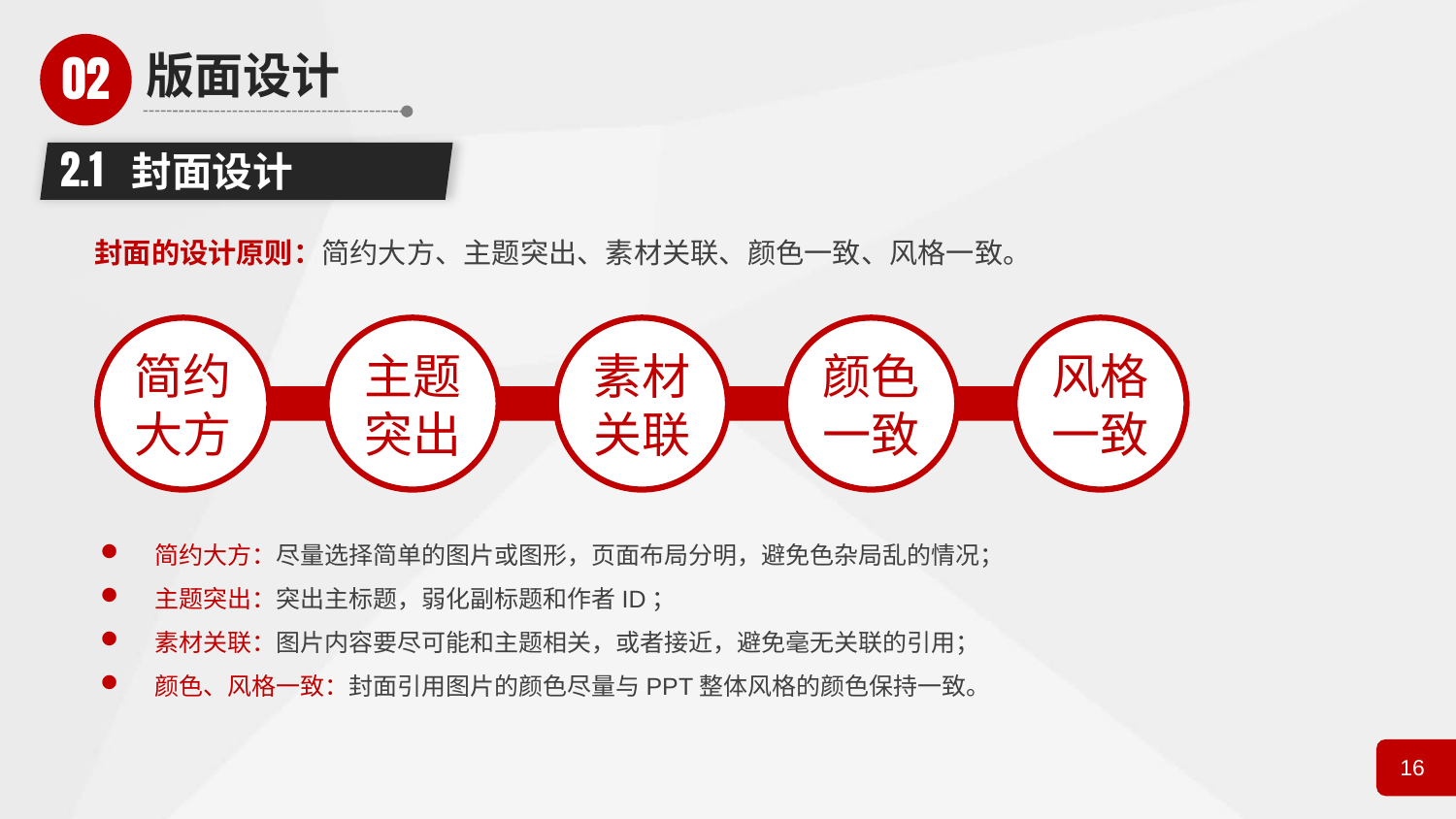

2.1  封面设计

封面的设计原则：简约大方、主题突出、素材关联、颜色一致、风格一致。
简约
大方
主题突出
素材
关联
颜色
一致
风格
一致

简约大方：尽量选择简单的图片或图形，页面布局分明，避免色杂局乱的情况；
主题突出：突出主标题，弱化副标题和作者ID；
素材关联：图片内容要尽可能和主题相关，或者接近，避免毫无关联的引用；
颜色、风格一致：封面引用图片的颜色尽量与PPT整体风格的颜色保持一致。